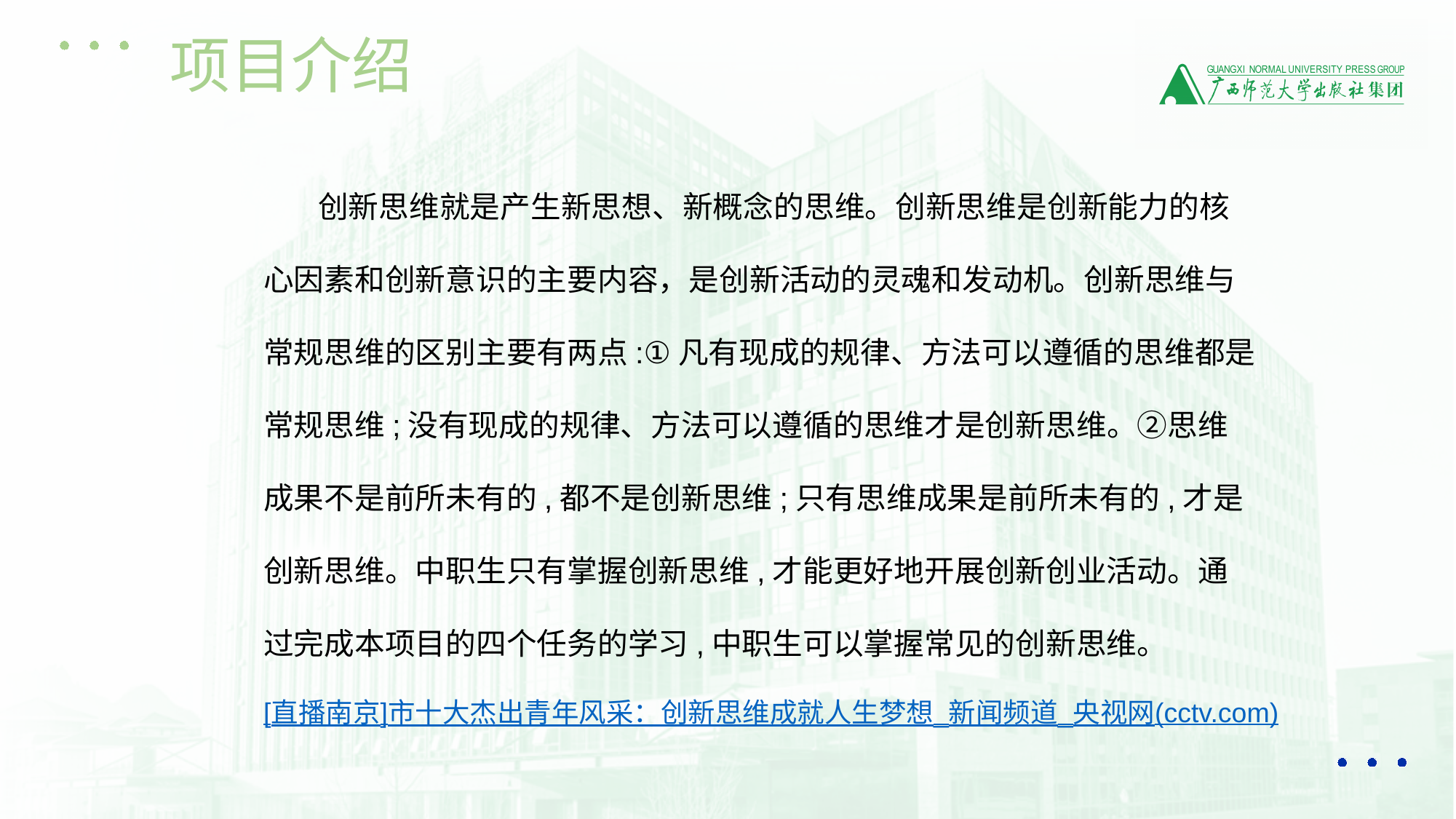

项目介绍
创新思维就是产生新思想、新概念的思维。创新思维是创新能力的核心因素和创新意识的主要内容，是创新活动的灵魂和发动机。创新思维与常规思维的区别主要有两点:①凡有现成的规律、方法可以遵循的思维都是常规思维;没有现成的规律、方法可以遵循的思维才是创新思维。②思维成果不是前所未有的,都不是创新思维;只有思维成果是前所未有的,才是创新思维。中职生只有掌握创新思维,才能更好地开展创新创业活动。通过完成本项目的四个任务的学习,中职生可以掌握常见的创新思维。
[直播南京]市十大杰出青年风采：创新思维成就人生梦想_新闻频道_央视网(cctv.com)